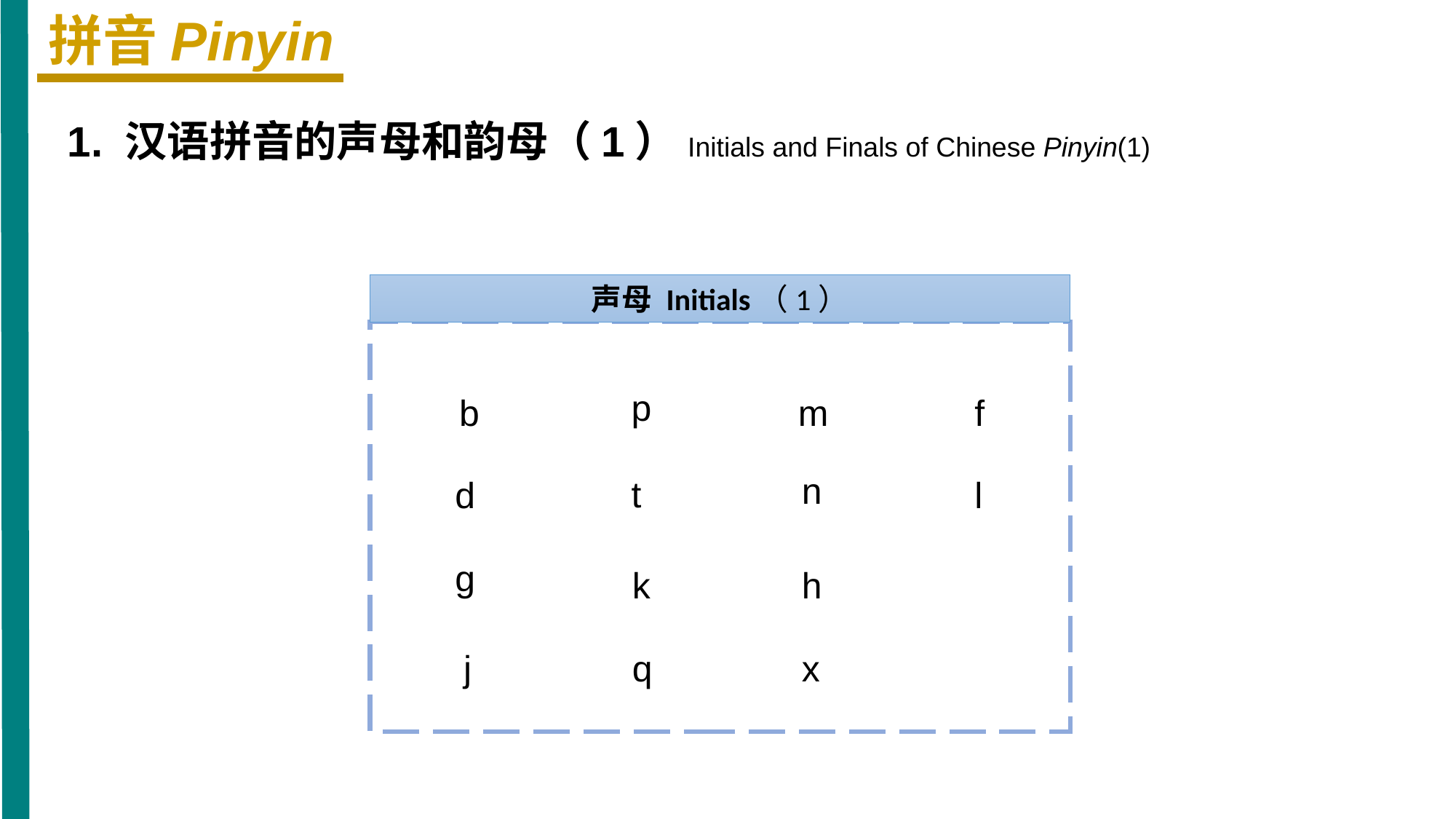

拼音Pinyin
1. 汉语拼音的声母和韵母（1）Initials and Finals of Chinese Pinyin(1)
声母 Initials（1）

p
b
m
f
n
t
d
l
g
k
h
j
q
x